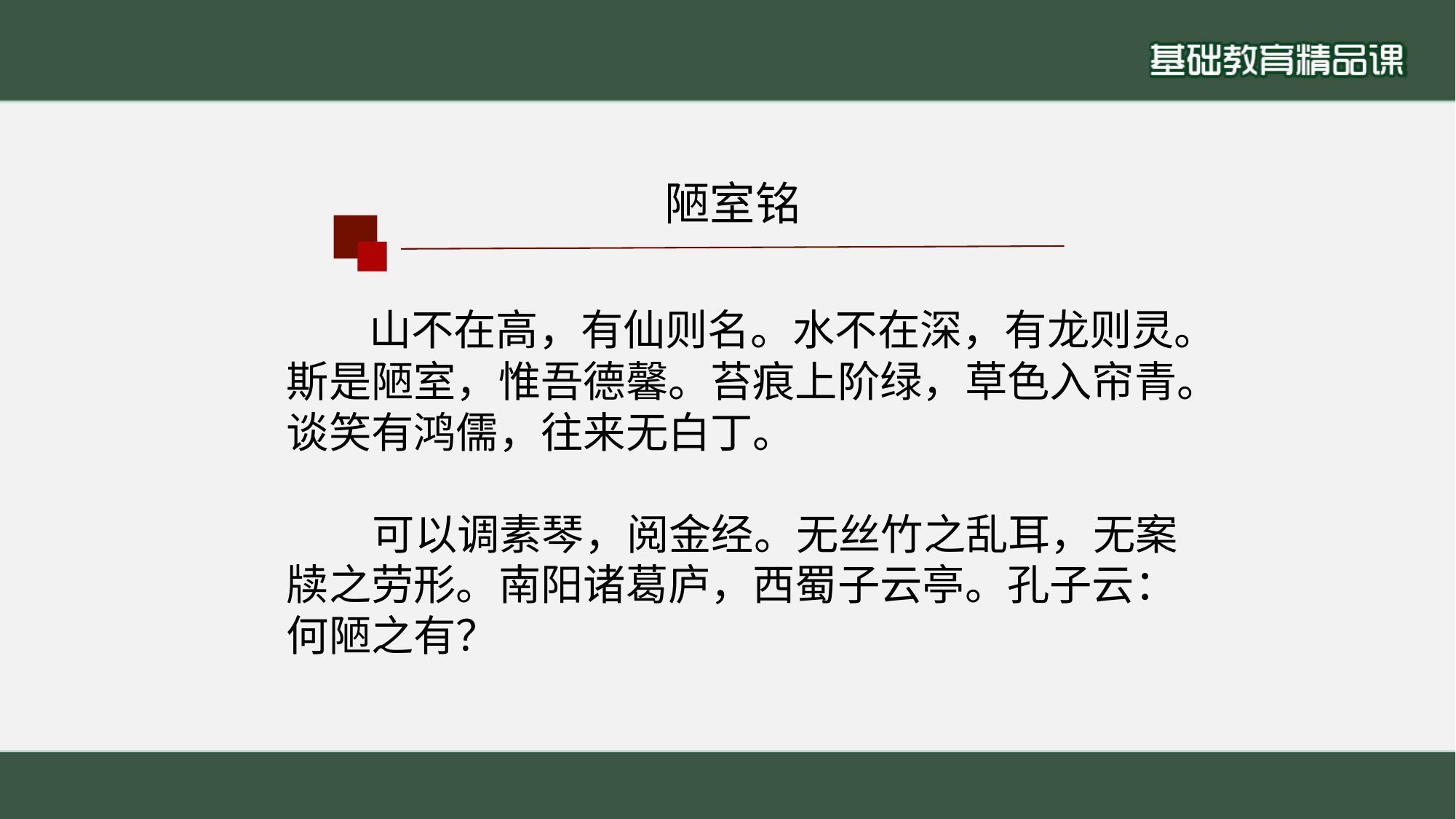

陋室铭

         山不在高，有仙则名。水不在深，有龙则灵。斯是陋室，惟吾德馨。苔痕上阶绿，草色入帘青。谈笑有鸿儒，往来无白丁。

        可以调素琴，阅金经。无丝竹之乱耳，无案牍之劳形。南阳诸葛庐，西蜀子云亭。孔子云：何陋之有？